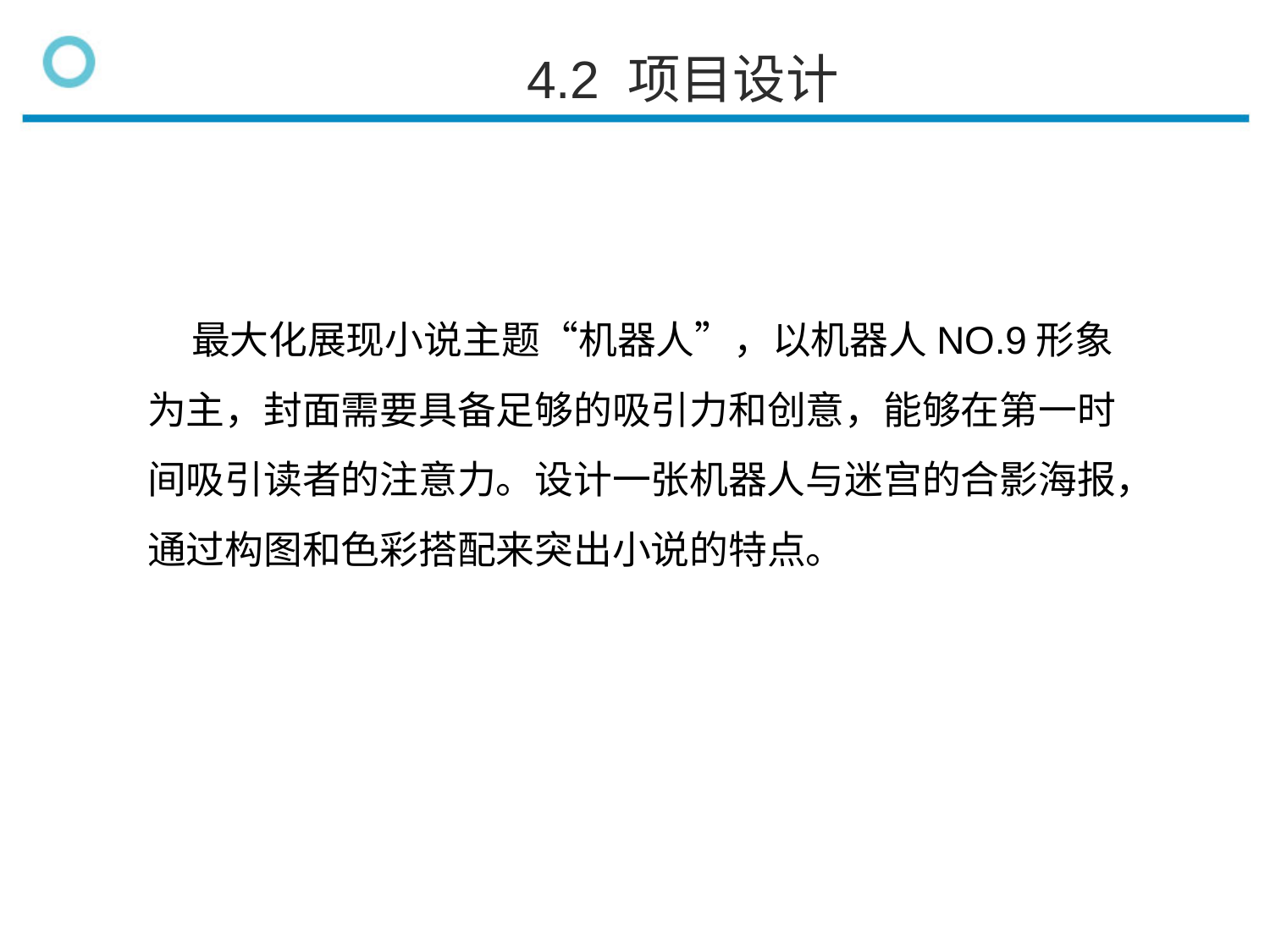

4.2 项目设计
    最大化展现小说主题“机器人”，以机器人NO.9形象为主，封面需要具备足够的吸引力和创意，能够在第一时间吸引读者的注意力。设计一张机器人与迷宫的合影海报，通过构图和色彩搭配来突出小说的特点。